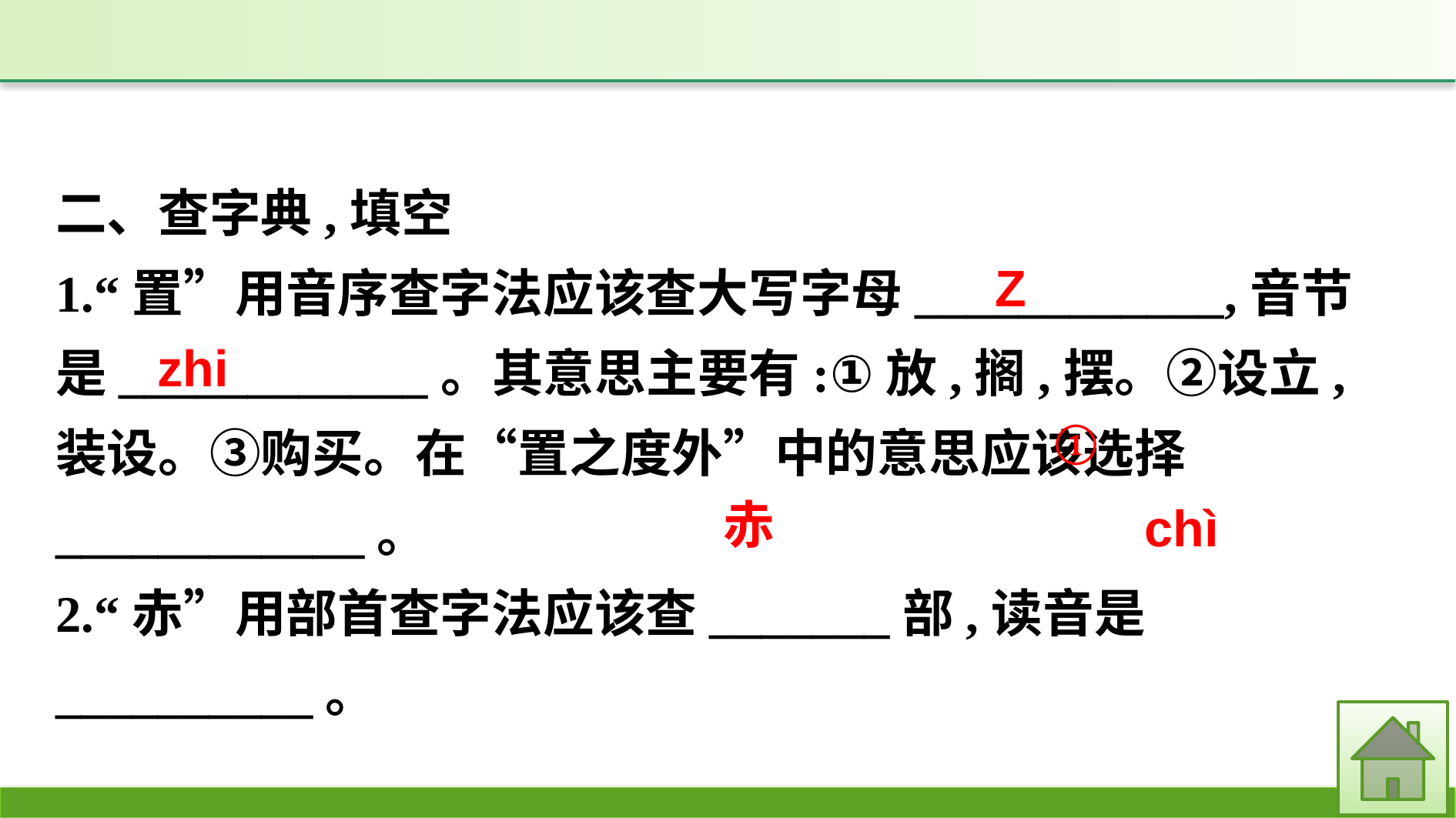

二、查字典,填空
1.“置”用音序查字法应该查大写字母____________,音节是____________。其意思主要有:①放,搁,摆。②设立,装设。③购买。在“置之度外”中的意思应该选择____________。
2.“赤”用部首查字法应该查_______部,读音是__________。
Z
zhi
①
赤
chì